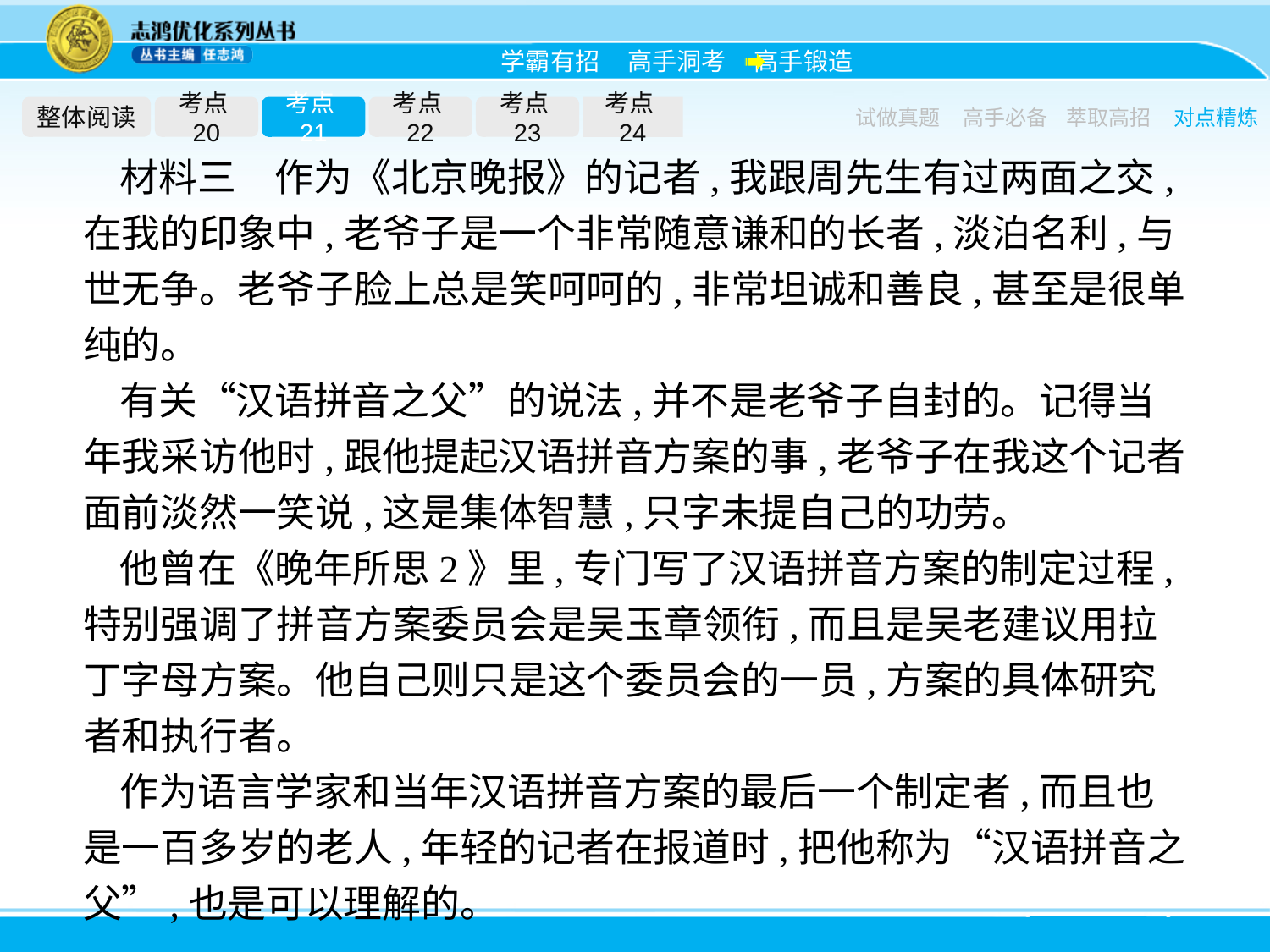

整体阅读
考点20
考点21
考点22
考点23
考点24
试做真题
高手必备
萃取高招
对点精炼
材料三　作为《北京晚报》的记者,我跟周先生有过两面之交,在我的印象中,老爷子是一个非常随意谦和的长者,淡泊名利,与世无争。老爷子脸上总是笑呵呵的,非常坦诚和善良,甚至是很单纯的。
有关“汉语拼音之父”的说法,并不是老爷子自封的。记得当年我采访他时,跟他提起汉语拼音方案的事,老爷子在我这个记者面前淡然一笑说,这是集体智慧,只字未提自己的功劳。
他曾在《晚年所思2》里,专门写了汉语拼音方案的制定过程,特别强调了拼音方案委员会是吴玉章领衔,而且是吴老建议用拉丁字母方案。他自己则只是这个委员会的一员,方案的具体研究者和执行者。
作为语言学家和当年汉语拼音方案的最后一个制定者,而且也是一百多岁的老人,年轻的记者在报道时,把他称为“汉语拼音之父”,也是可以理解的。